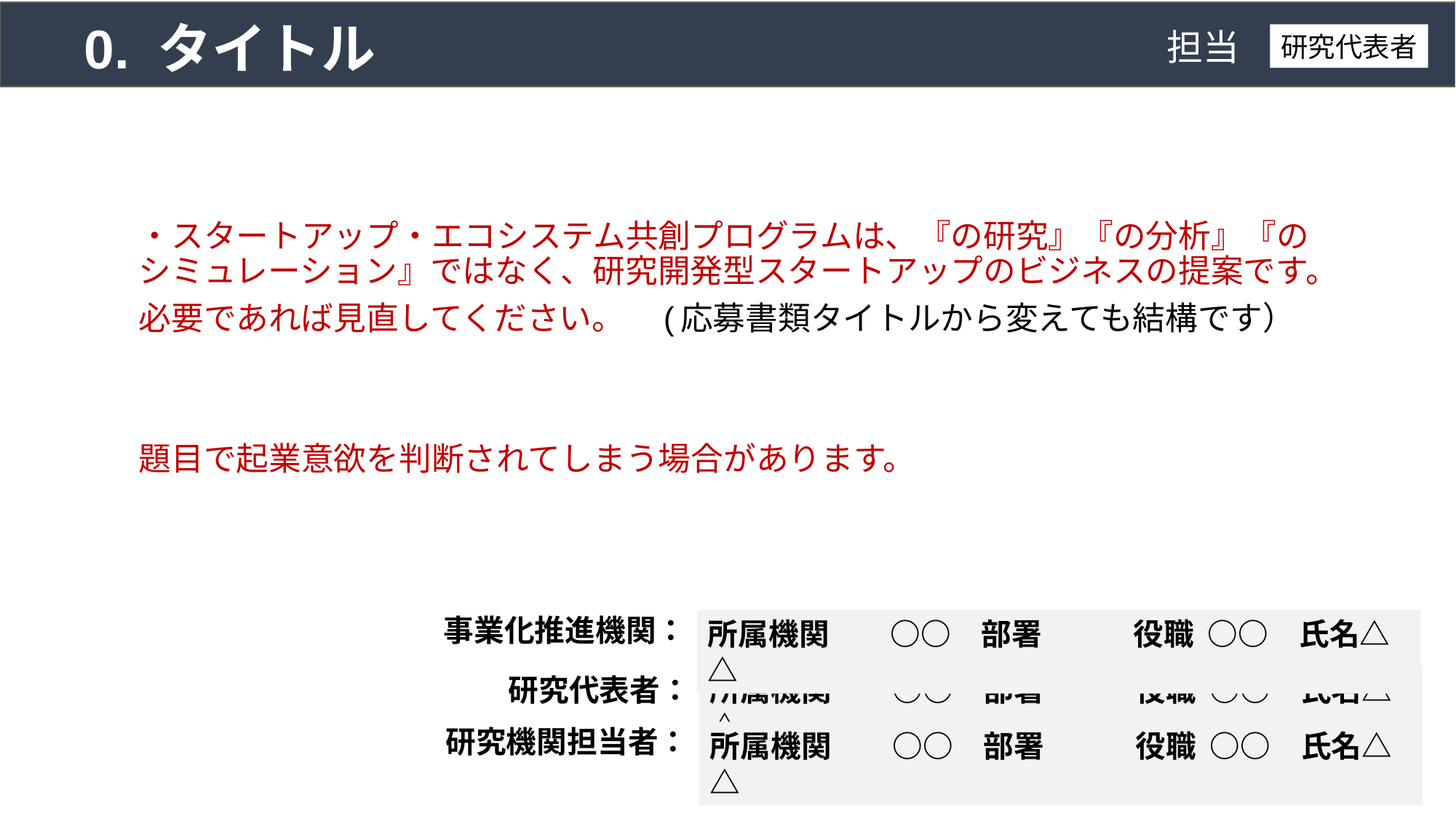

# 0. タイトル
担当
研究代表者
・スタートアップ・エコシステム共創プログラムは、『の研究』『の分析』『のシミュレーション』ではなく、研究開発型スタートアップのビジネスの提案です。
必要であれば見直してください。　(応募書類タイトルから変えても結構です）

題目で起業意欲を判断されてしまう場合があります。

事業化推進機関：
所属機関　　○○　部署　　　役職  ○○　氏名△△
研究代表者：
所属機関　　○○　部署　　　役職  ○○　氏名△△
研究機関担当者：
所属機関　　○○　部署　　　役職  ○○　氏名△△